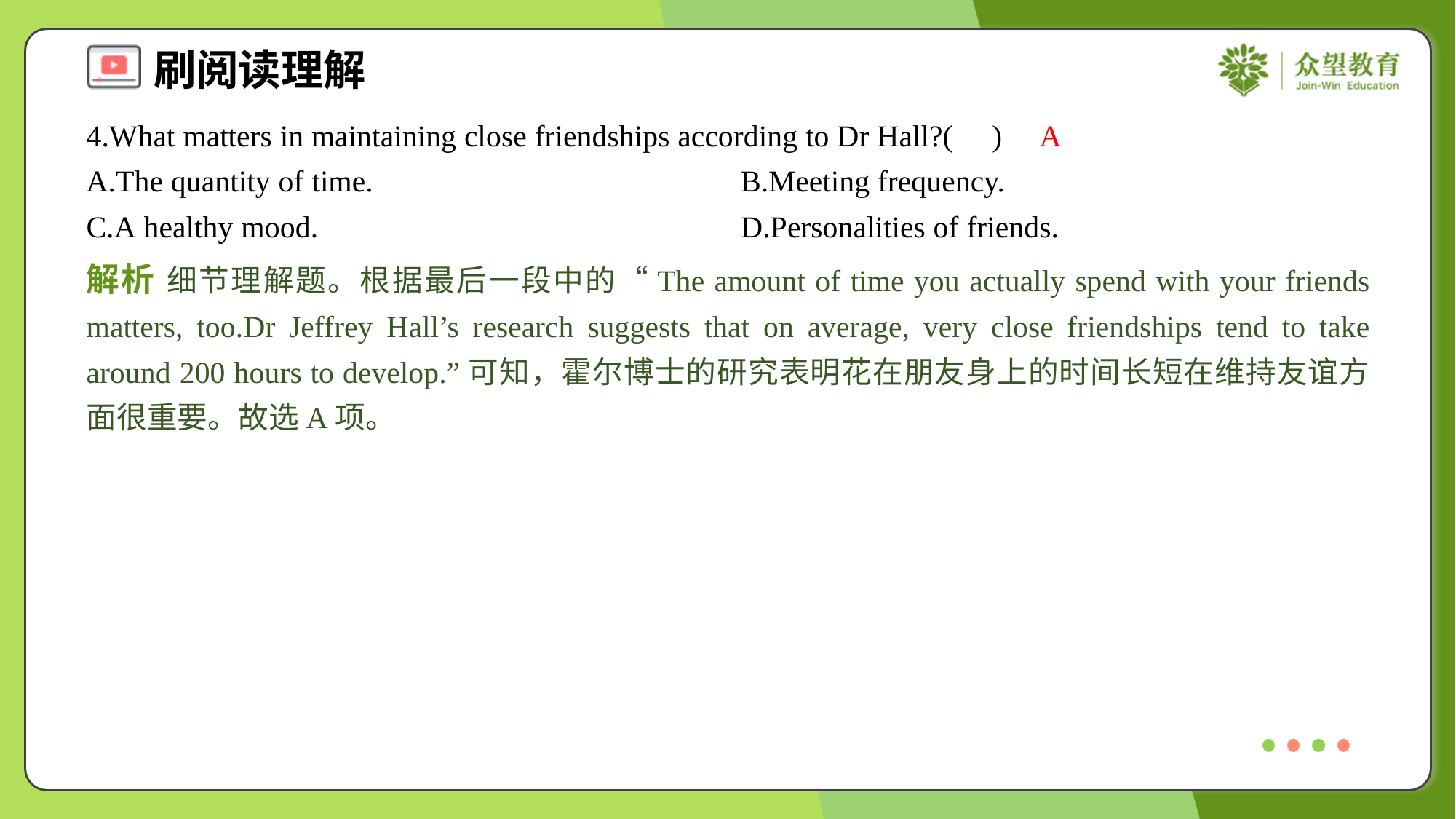

4.What matters in maintaining close friendships according to Dr Hall?(     )
A
A.The quantity of time.	B.Meeting frequency.
C.A healthy mood.	D.Personalities of friends.
解析 细节理解题。根据最后一段中的“The amount of time you actually spend with your friends matters, too.Dr Jeffrey Hall’s research suggests that on average, very close friendships tend to take around 200 hours to develop.”可知，霍尔博士的研究表明花在朋友身上的时间长短在维持友谊方面很重要。故选A项。